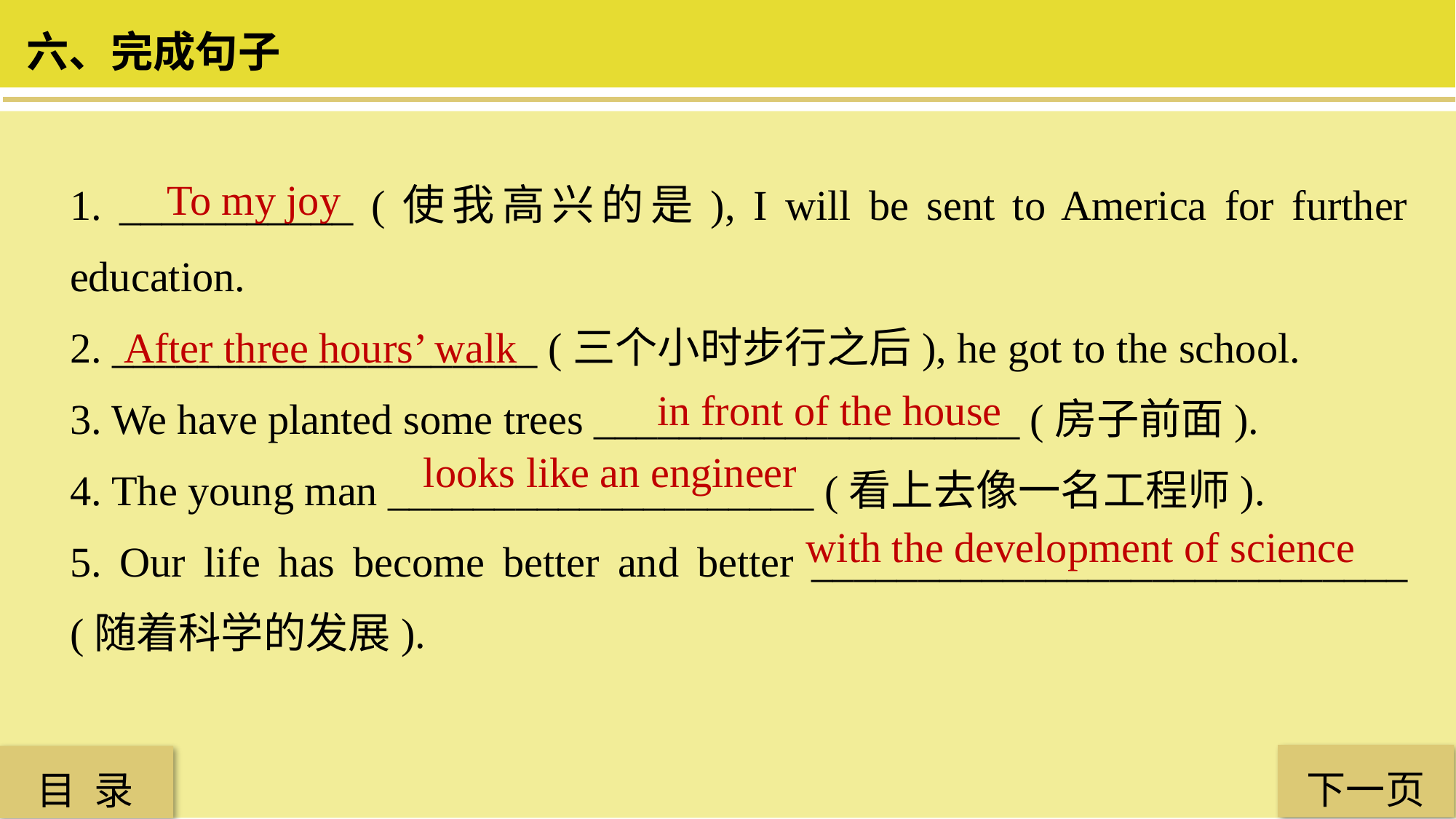

六、完成句子
1. ___________ (使我高兴的是), I will be sent to America for further education.
2. ____________________ (三个小时步行之后), he got to the school.
3. We have planted some trees ____________________ (房子前面).
4. The young man ____________________ (看上去像一名工程师).
5. Our life has become better and better ____________________________ (随着科学的发展).
To my joy
After three hours’ walk
 in front of the house
looks like an engineer
with the development of science